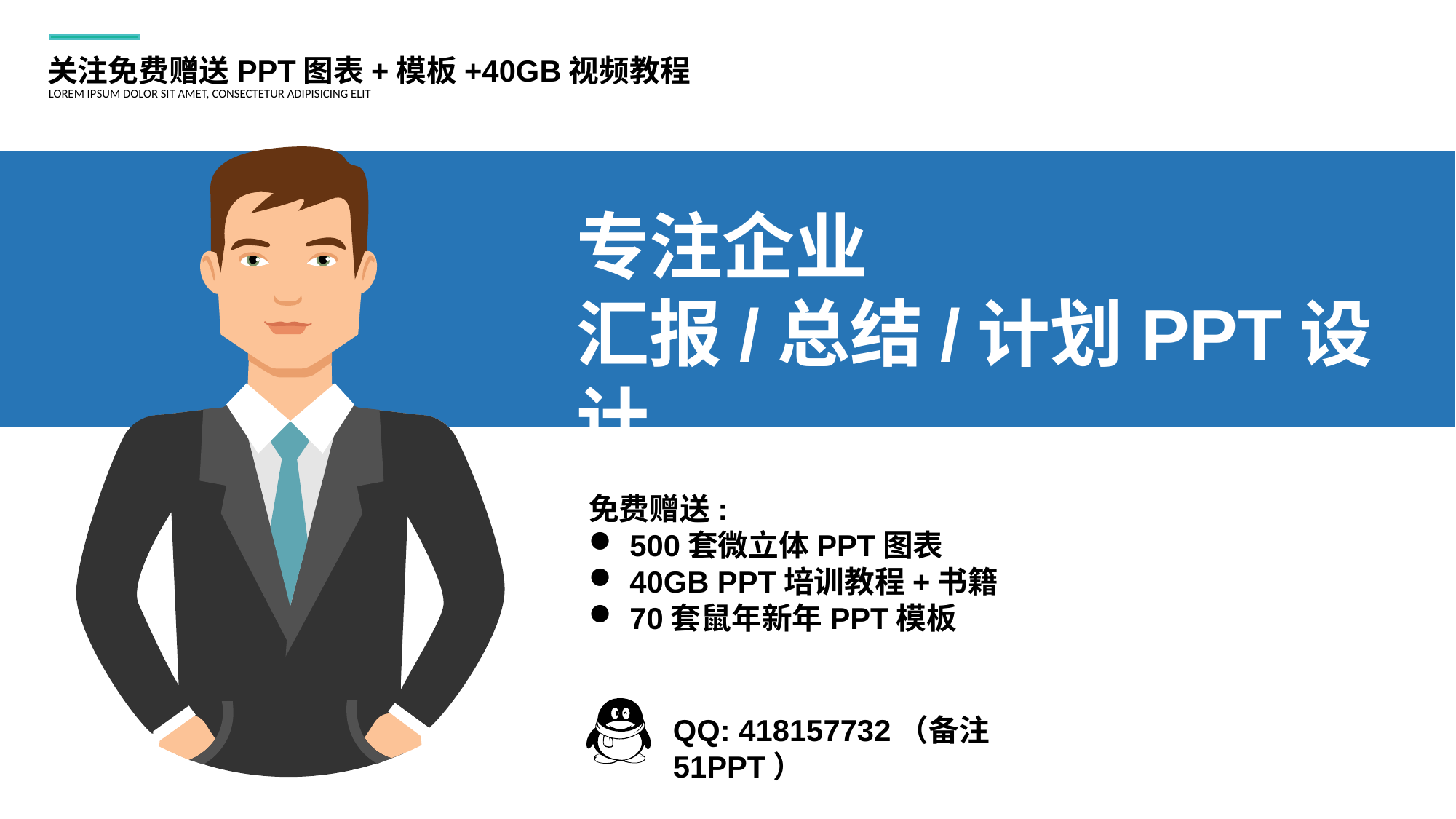

关注免费赠送PPT图表+模板+40GB视频教程
LOREM IPSUM DOLOR SIT AMET, CONSECTETUR ADIPISICING ELIT

专注企业
汇报/总结/计划PPT设计
免费赠送:
500套微立体PPT图表
40GB PPT培训教程+书籍
70套鼠年新年PPT模板

QQ: 418157732（备注51PPT）